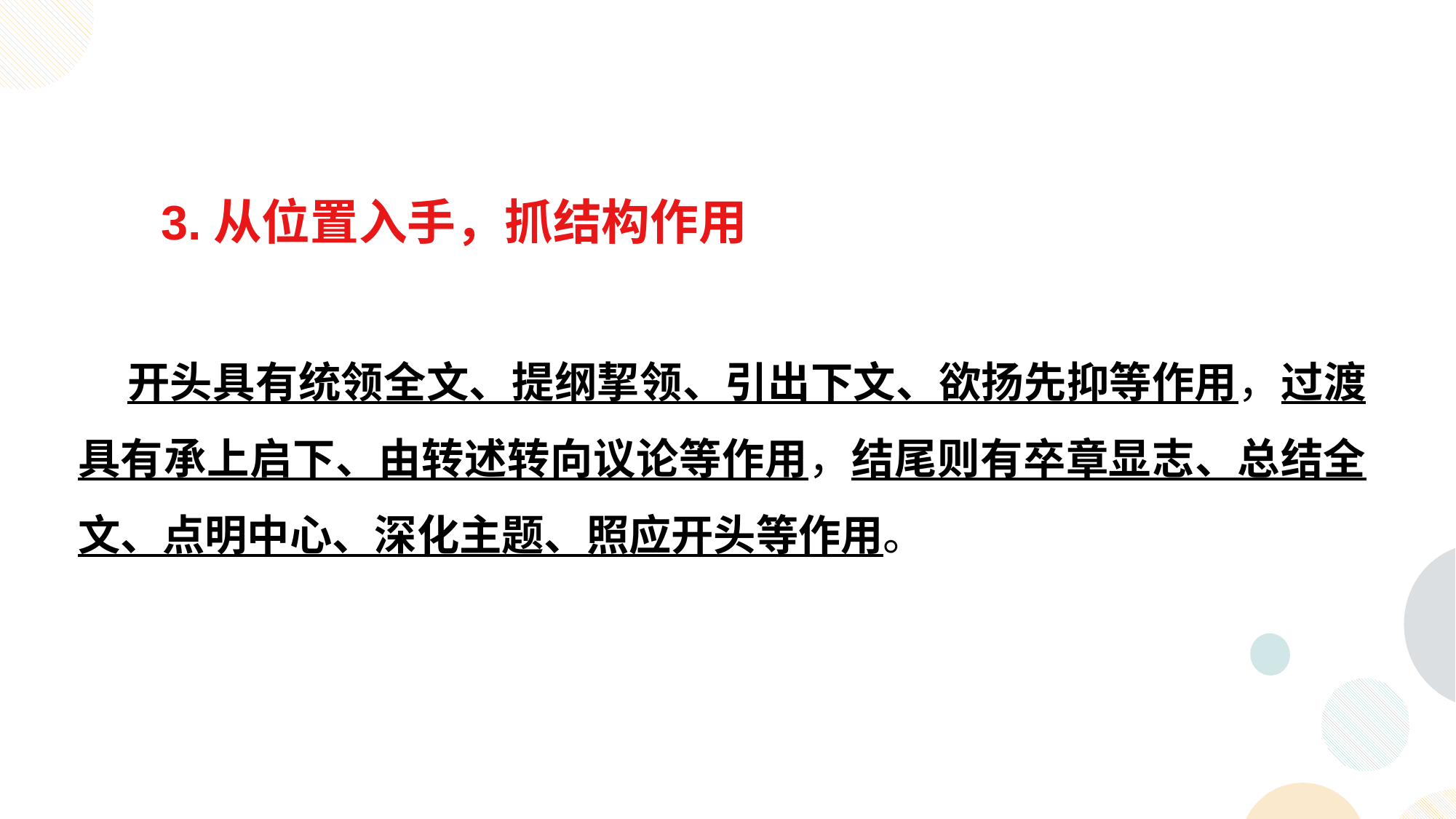

3.从位置入手，抓结构作用
    开头具有统领全文、提纲挈领、引出下文、欲扬先抑等作用，过渡具有承上启下、由转述转向议论等作用，结尾则有卒章显志、总结全文、点明中心、深化主题、照应开头等作用。